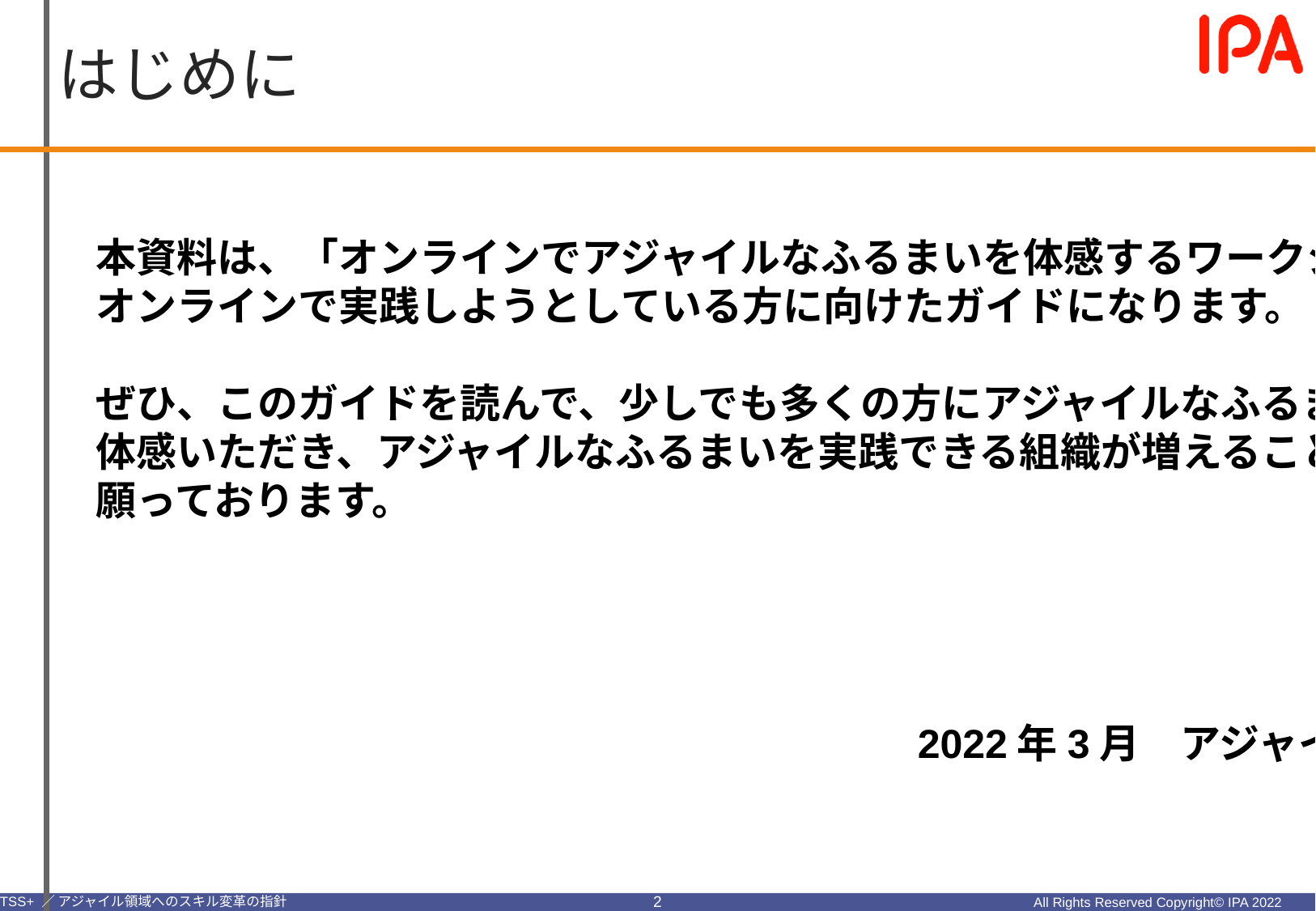

はじめに
本資料は、「オンラインでアジャイルなふるまいを体感するワークショップ」を
オンラインで実践しようとしている方に向けたガイドになります。

ぜひ、このガイドを読んで、少しでも多くの方にアジャイルなふるまいを
体感いただき、アジャイルなふるまいを実践できる組織が増えることを
願っております。

2022年3月　アジャイルWG一同

2
All Rights Reserved Copyright© IPA 2022